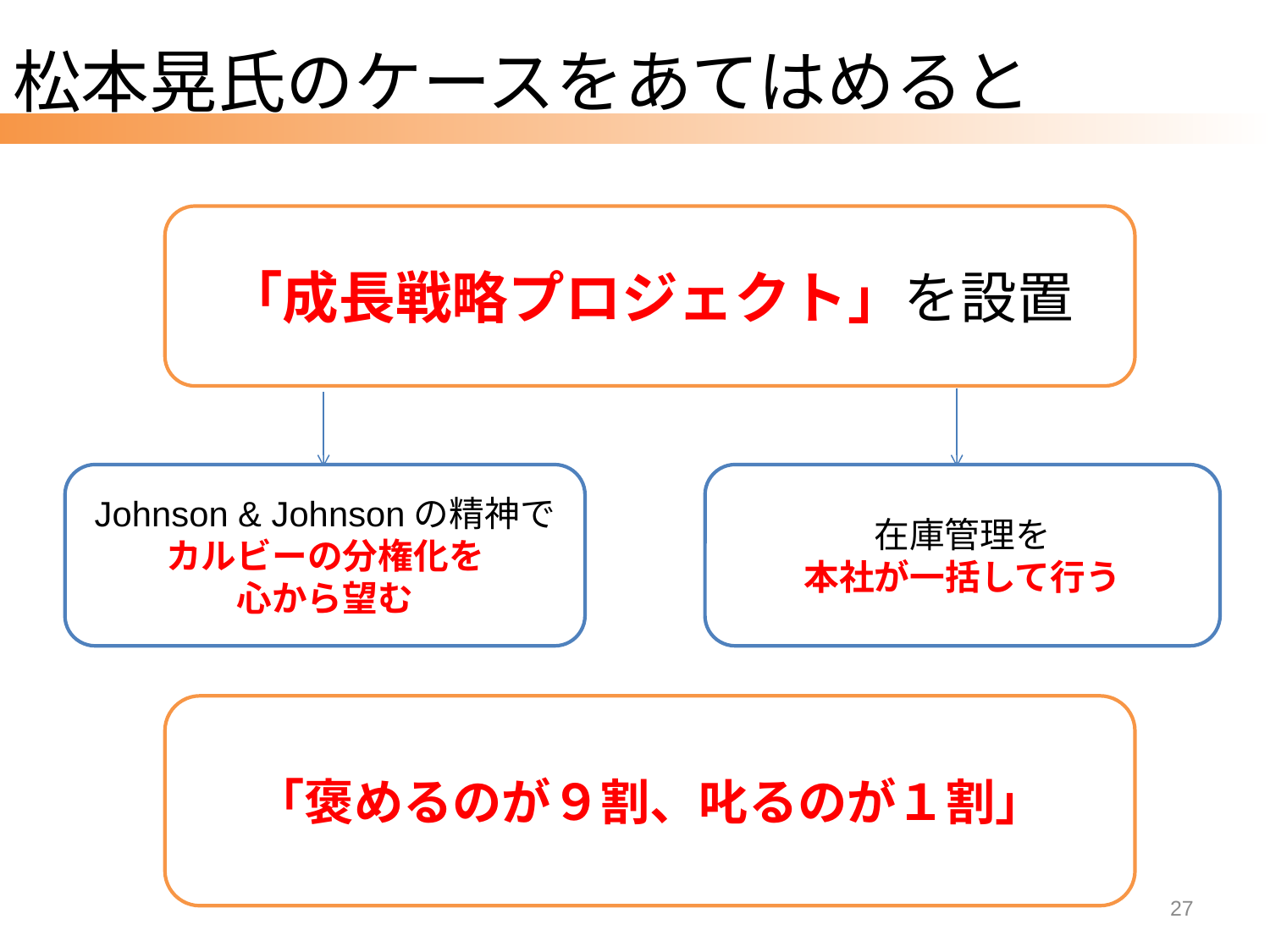

# 松本晃氏のケースをあてはめると

「成長戦略プロジェクト」を設置
Johnson & Johnsonの精神で
カルビーの分権化を
心から望む
在庫管理を
本社が一括して行う
「褒めるのが９割、叱るのが１割」
27